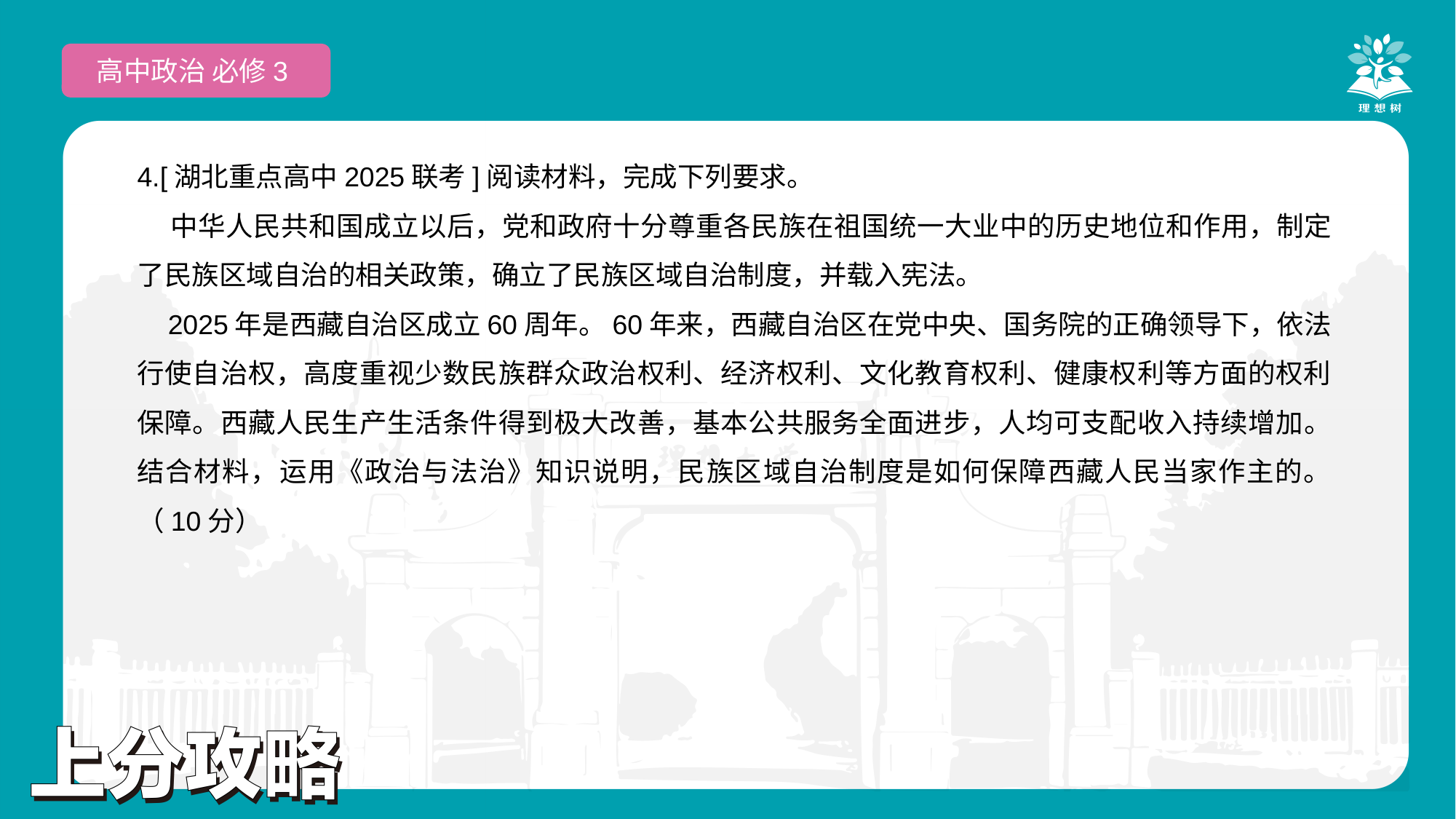

高中政治 必修3
4.[湖北重点高中2025联考]阅读材料，完成下列要求。
    中华人民共和国成立以后，党和政府十分尊重各民族在祖国统一大业中的历史地位和作用，制定了民族区域自治的相关政策，确立了民族区域自治制度，并载入宪法。
    2025年是西藏自治区成立60周年。60年来，西藏自治区在党中央、国务院的正确领导下，依法行使自治权，高度重视少数民族群众政治权利、经济权利、文化教育权利、健康权利等方面的权利保障。西藏人民生产生活条件得到极大改善，基本公共服务全面进步，人均可支配收入持续增加。结合材料，运用《政治与法治》知识说明，民族区域自治制度是如何保障西藏人民当家作主的。（10分）